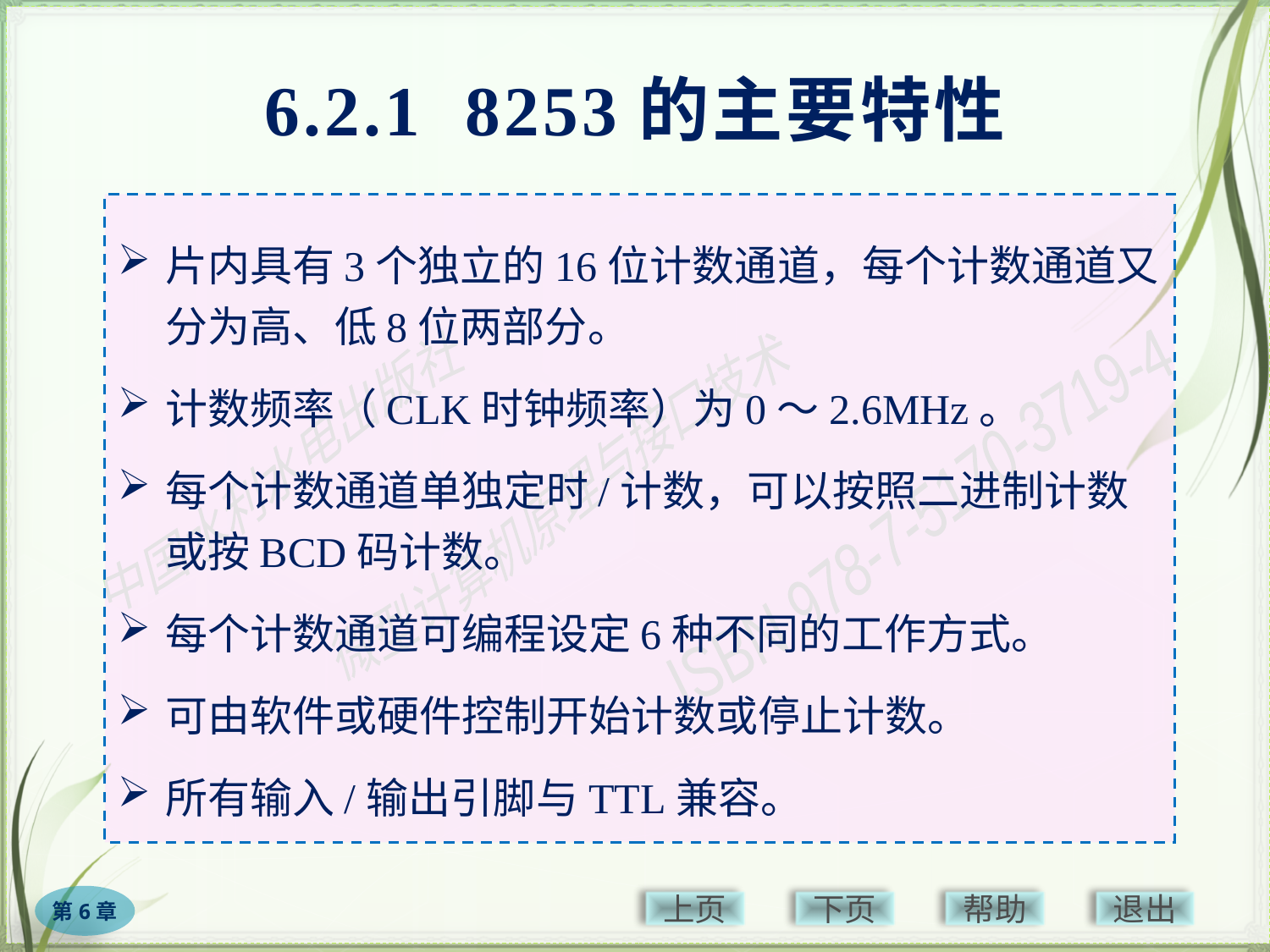

# 6.2.1  8253的主要特性
片内具有3个独立的16位计数通道，每个计数通道又分为高、低8位两部分。
计数频率（CLK时钟频率）为0～2.6MHz。
每个计数通道单独定时/计数，可以按照二进制计数或按BCD码计数。
每个计数通道可编程设定6种不同的工作方式。
可由软件或硬件控制开始计数或停止计数。
所有输入/输出引脚与TTL兼容。